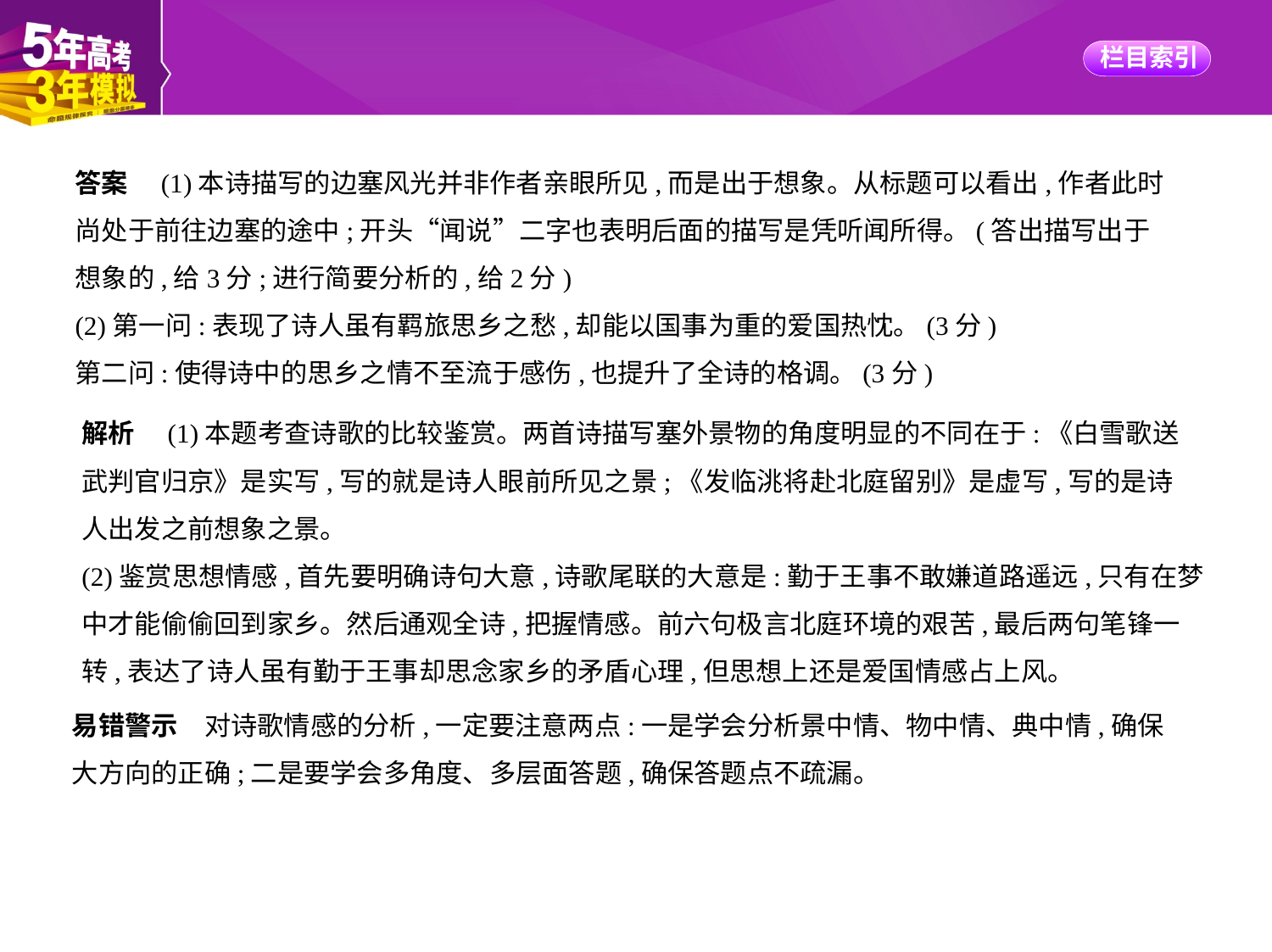

答案　(1)本诗描写的边塞风光并非作者亲眼所见,而是出于想象。从标题可以看出,作者此时
尚处于前往边塞的途中;开头“闻说”二字也表明后面的描写是凭听闻所得。(答出描写出于
想象的,给3分;进行简要分析的,给2分)
(2)第一问:表现了诗人虽有羁旅思乡之愁,却能以国事为重的爱国热忱。(3分)
第二问:使得诗中的思乡之情不至流于感伤,也提升了全诗的格调。(3分)
解析　(1)本题考查诗歌的比较鉴赏。两首诗描写塞外景物的角度明显的不同在于:《白雪歌送
武判官归京》是实写,写的就是诗人眼前所见之景;《发临洮将赴北庭留别》是虚写,写的是诗
人出发之前想象之景。
(2)鉴赏思想情感,首先要明确诗句大意,诗歌尾联的大意是:勤于王事不敢嫌道路遥远,只有在梦
中才能偷偷回到家乡。然后通观全诗,把握情感。前六句极言北庭环境的艰苦,最后两句笔锋一
转,表达了诗人虽有勤于王事却思念家乡的矛盾心理,但思想上还是爱国情感占上风。
易错警示　对诗歌情感的分析,一定要注意两点:一是学会分析景中情、物中情、典中情,确保
大方向的正确;二是要学会多角度、多层面答题,确保答题点不疏漏。